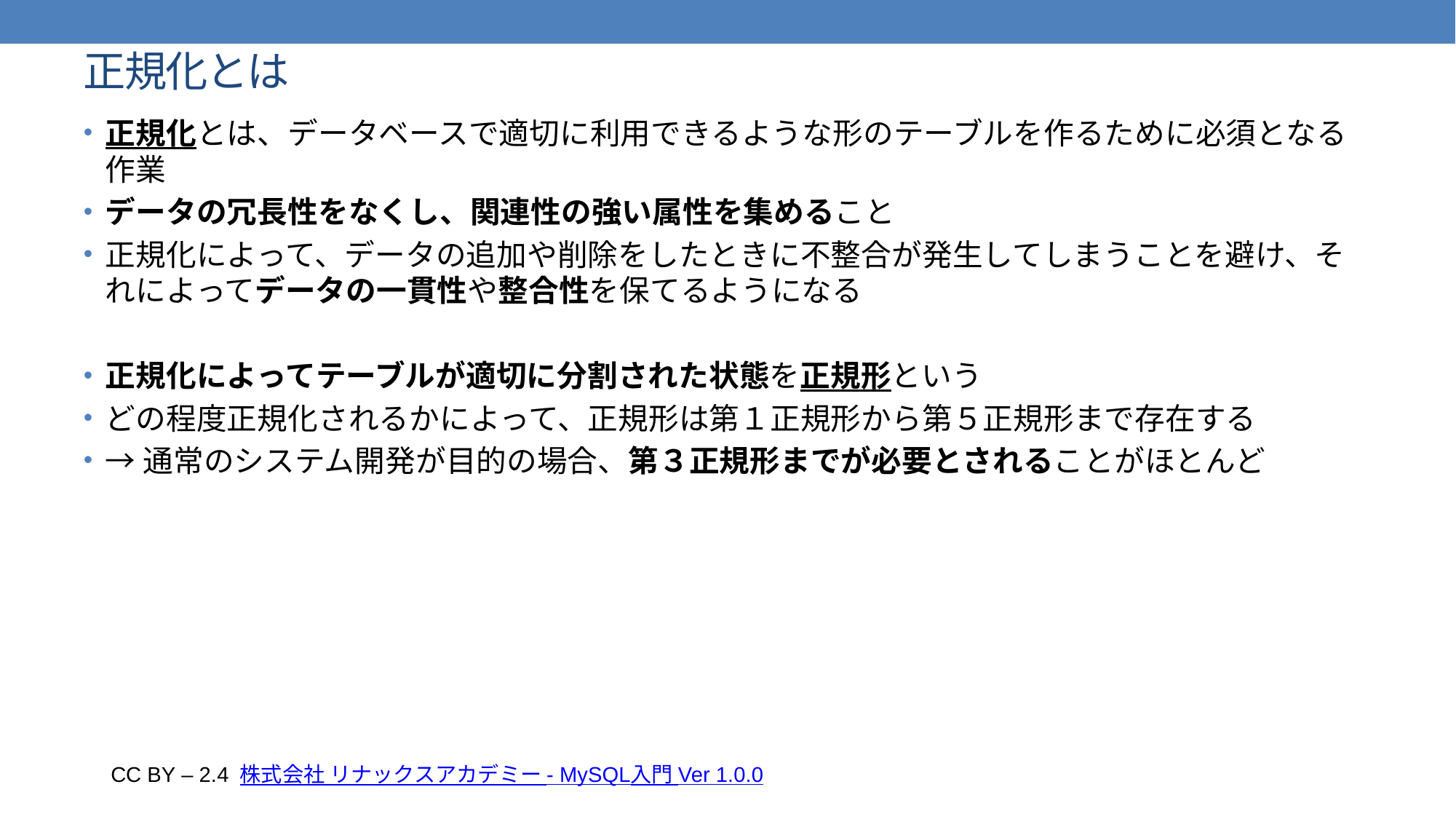

# 正規化とは
正規化とは、データベースで適切に利用できるような形のテーブルを作るために必須となる作業
データの冗長性をなくし、関連性の強い属性を集めること
正規化によって、データの追加や削除をしたときに不整合が発生してしまうことを避け、それによってデータの一貫性や整合性を保てるようになる

正規化によってテーブルが適切に分割された状態を正規形という
どの程度正規化されるかによって、正規形は第１正規形から第５正規形まで存在する
→通常のシステム開発が目的の場合、第３正規形までが必要とされることがほとんど
CC BY – 2.4 株式会社 リナックスアカデミー - MySQL入門 Ver 1.0.0